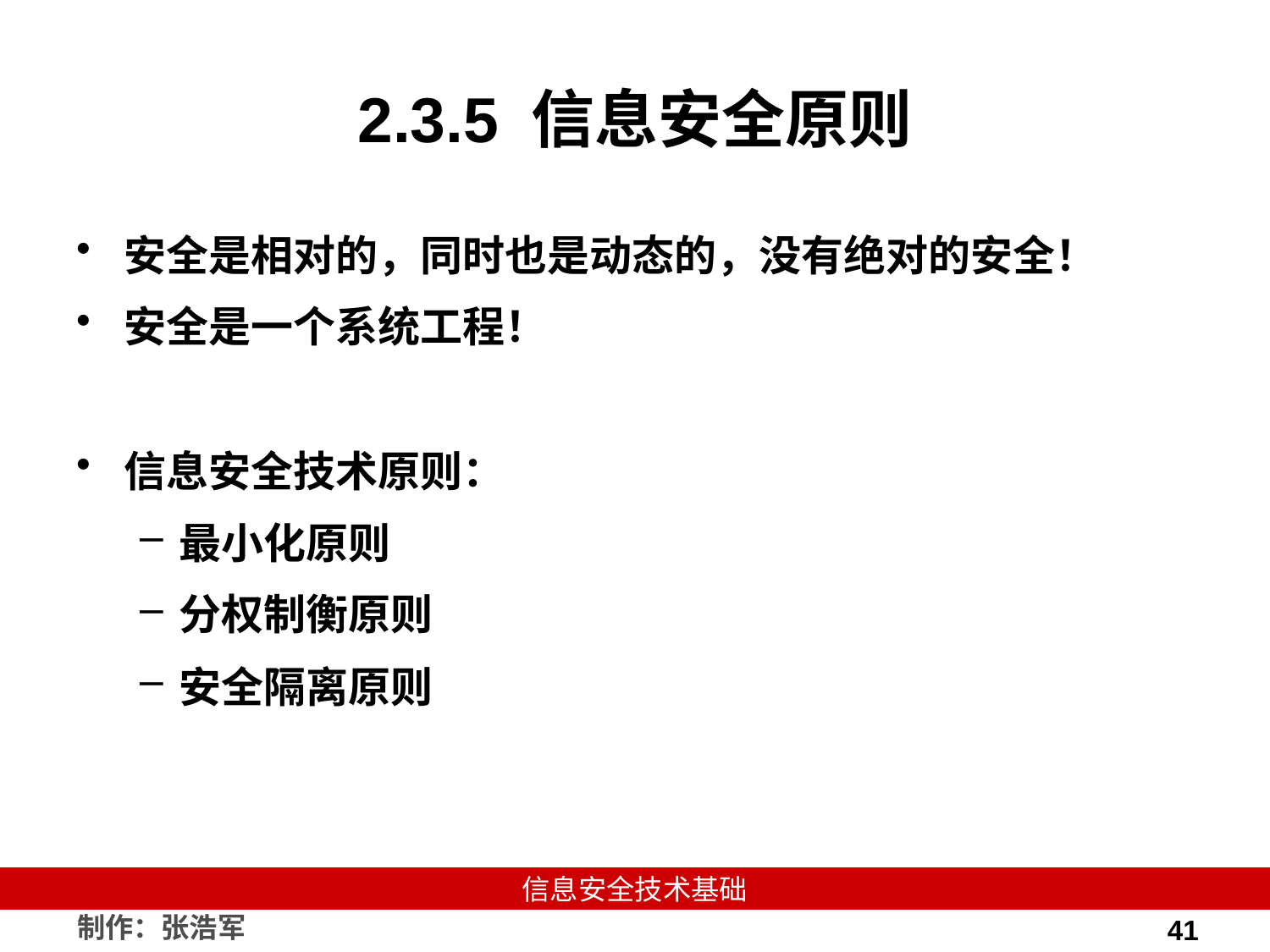

# 2.3.5 信息安全原则
安全是相对的，同时也是动态的，没有绝对的安全！
安全是一个系统工程！

信息安全技术原则：
最小化原则
分权制衡原则
安全隔离原则
41